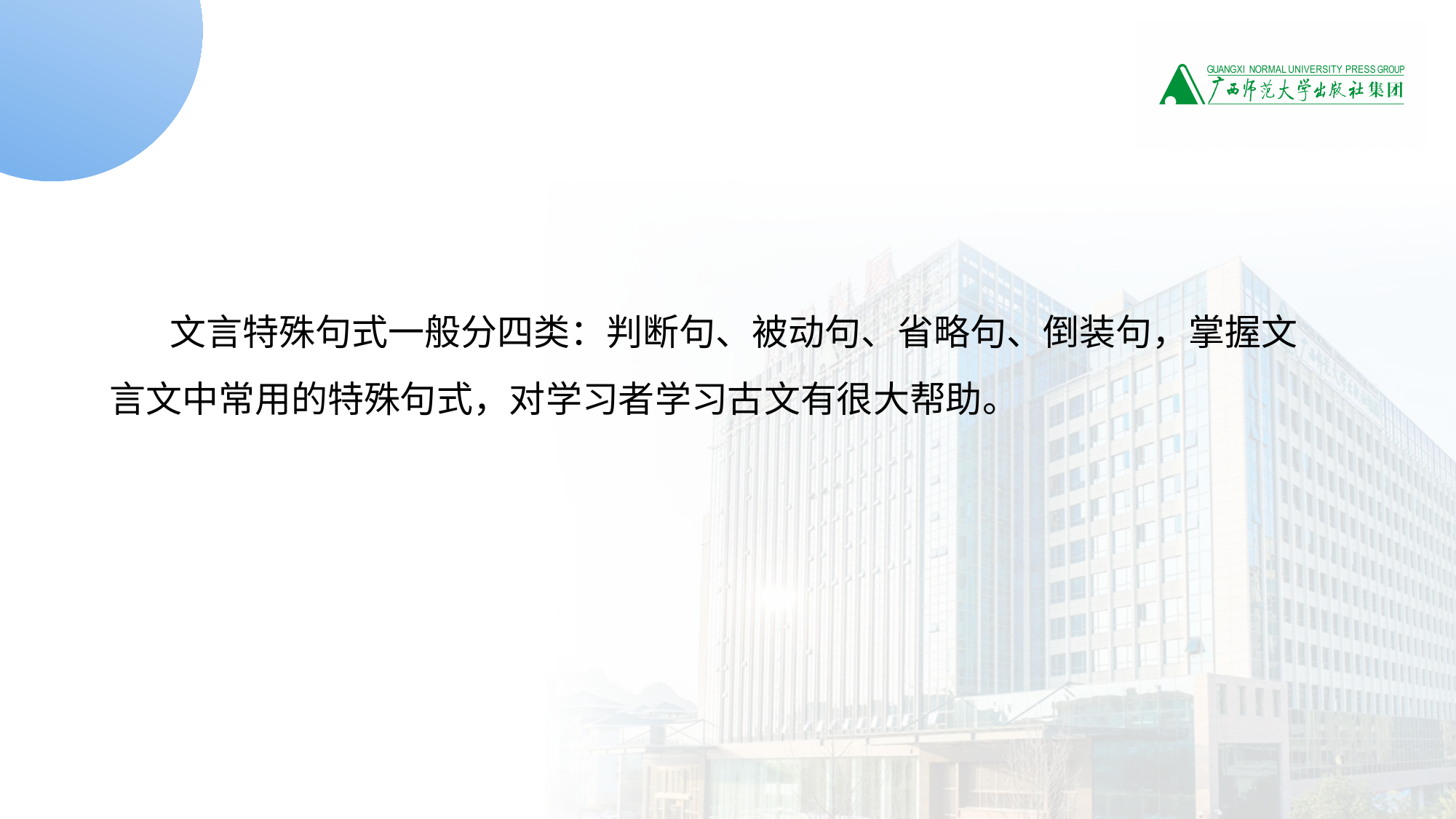

文言特殊句式一般分四类：判断句、被动句、省略句、倒装句，掌握文言文中常用的特殊句式，对学习者学习古文有很大帮助。